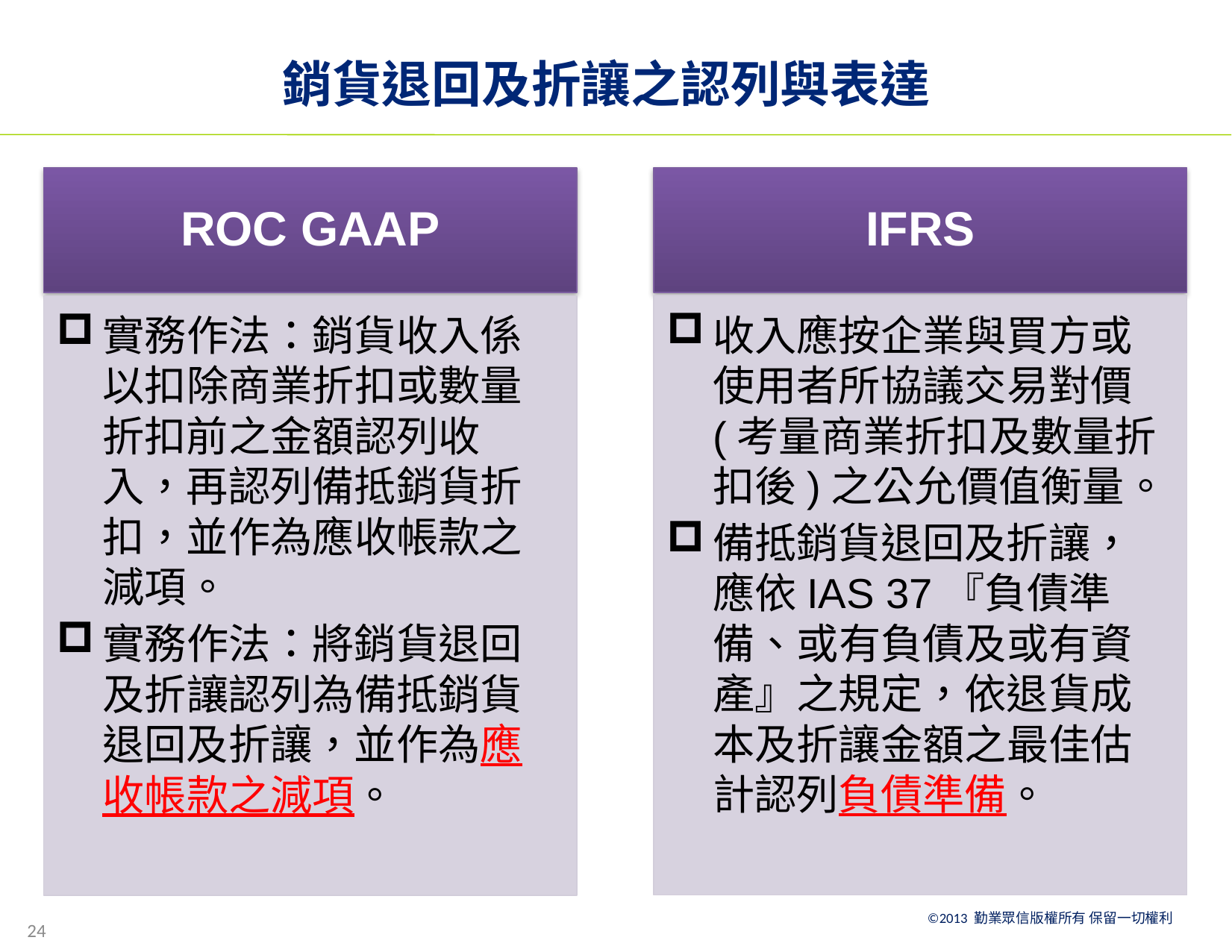

# 銷貨退回及折讓之認列與表達
IFRS
ROC GAAP
收入應按企業與買方或使用者所協議交易對價(考量商業折扣及數量折扣後)之公允價值衡量。
備抵銷貨退回及折讓，應依IAS 37『負債準備、或有負債及或有資產』之規定，依退貨成本及折讓金額之最佳估計認列負債準備。
實務作法：銷貨收入係以扣除商業折扣或數量折扣前之金額認列收入，再認列備抵銷貨折扣，並作為應收帳款之減項。
實務作法：將銷貨退回及折讓認列為備抵銷貨退回及折讓，並作為應收帳款之減項。
24